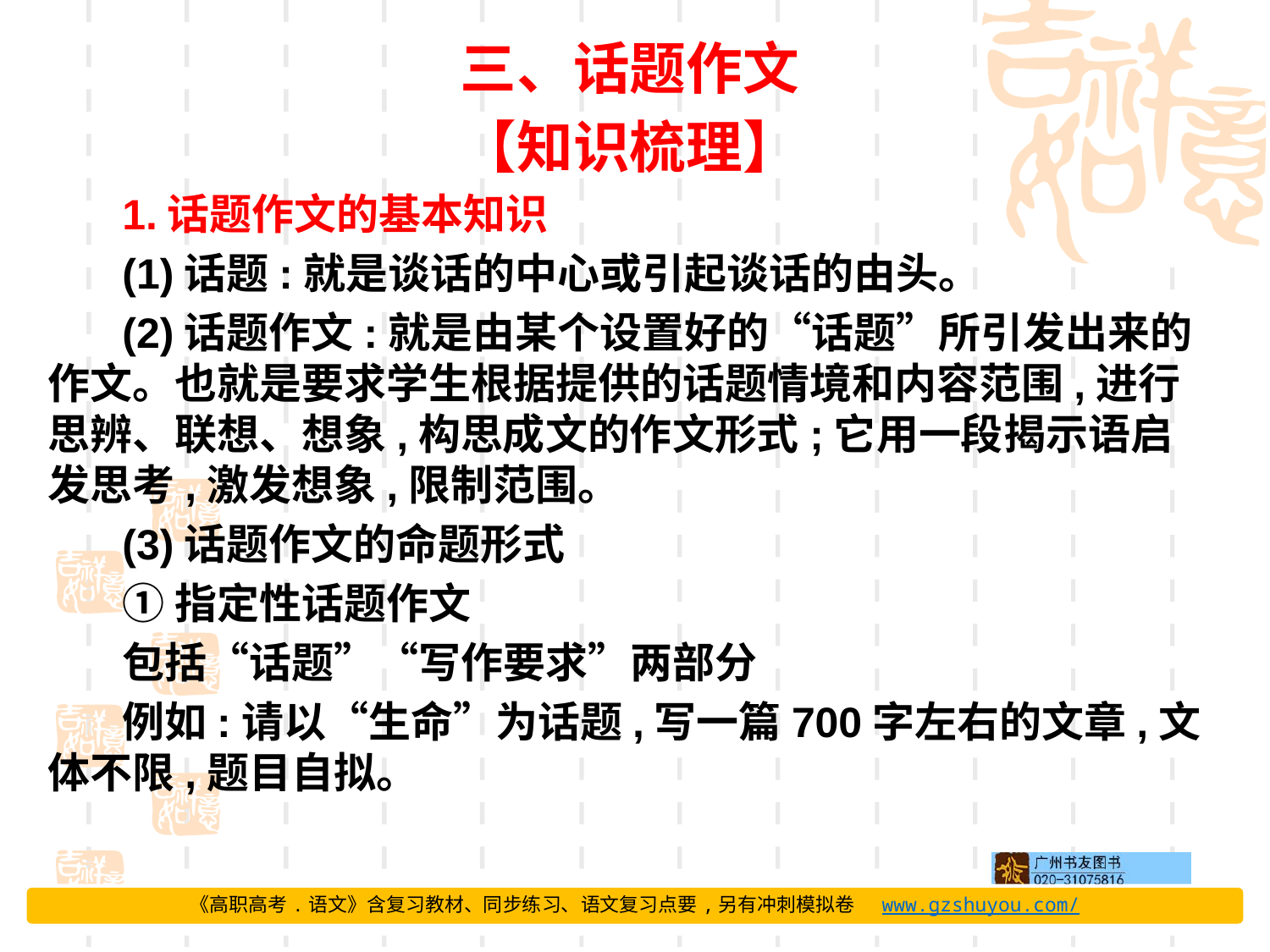

三、话题作文
【知识梳理】
1.话题作文的基本知识
(1)话题:就是谈话的中心或引起谈话的由头。
(2)话题作文:就是由某个设置好的“话题”所引发出来的作文。也就是要求学生根据提供的话题情境和内容范围,进行思辨、联想、想象,构思成文的作文形式;它用一段揭示语启发思考,激发想象,限制范围。
(3)话题作文的命题形式
①指定性话题作文
包括“话题”“写作要求”两部分
例如:请以“生命”为话题,写一篇700字左右的文章,文体不限,题目自拟。